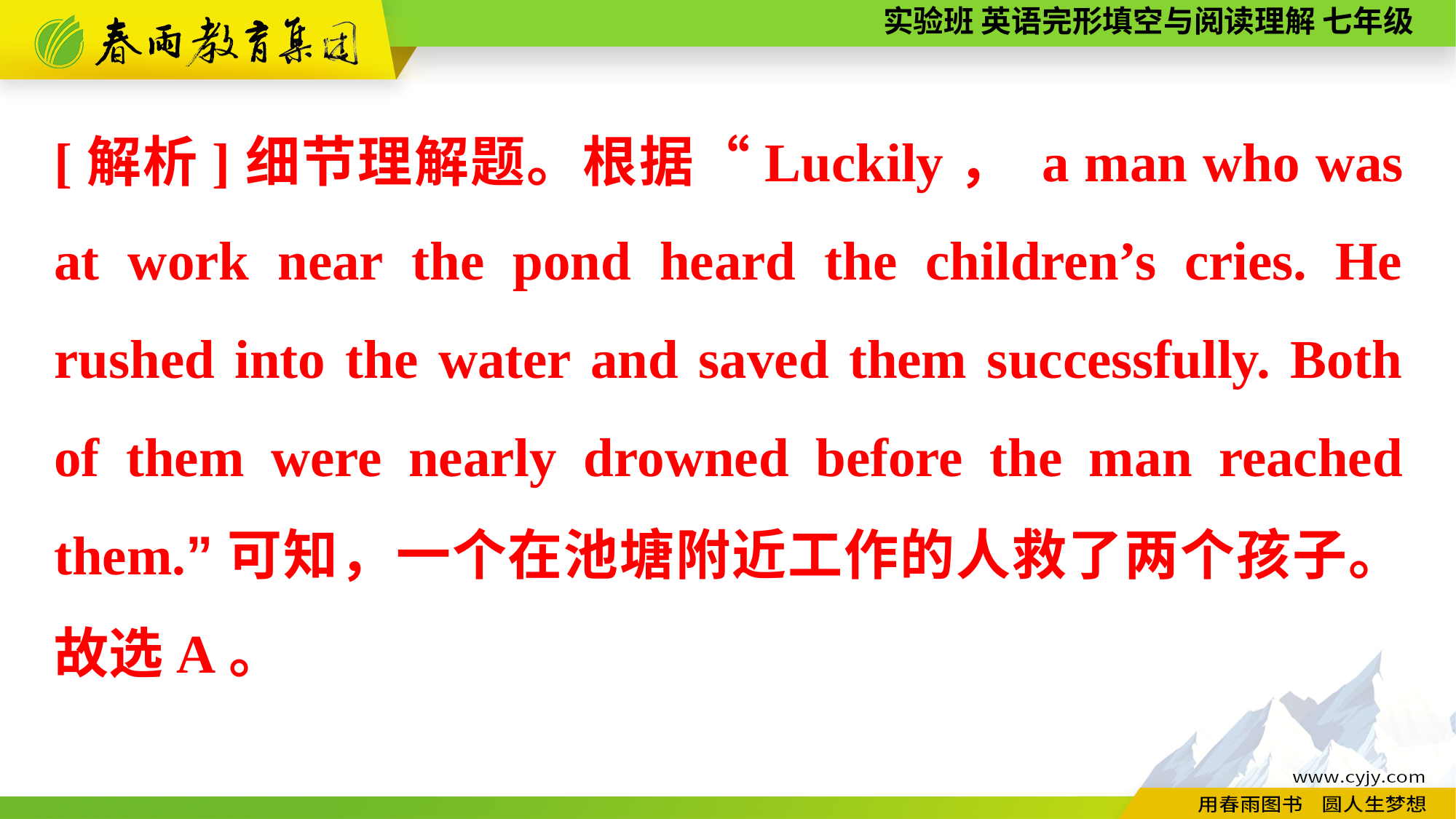

[解析]细节理解题。根据“Luckily， a man who was at work near the pond heard the children’s cries. He rushed into the water and saved them successfully. Both of them were nearly drowned before the man reached them.”可知，一个在池塘附近工作的人救了两个孩子。故选A。